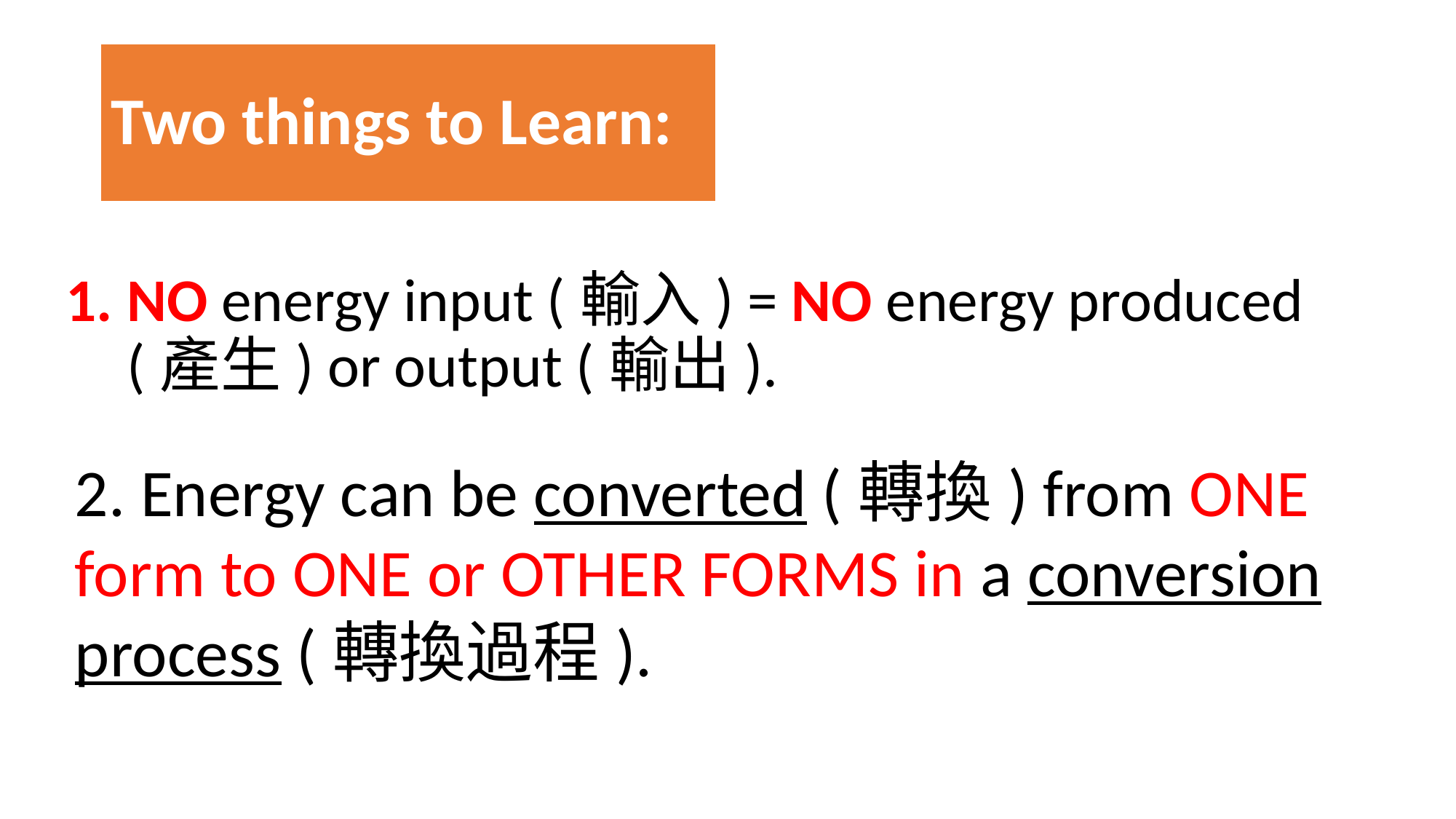

# Two things to Learn:
NO energy input (輸入) = NO energy produced (產生) or output (輸出).

2. Energy can be converted (轉換) from ONE form to ONE or OTHER FORMS in a conversion process (轉換過程).